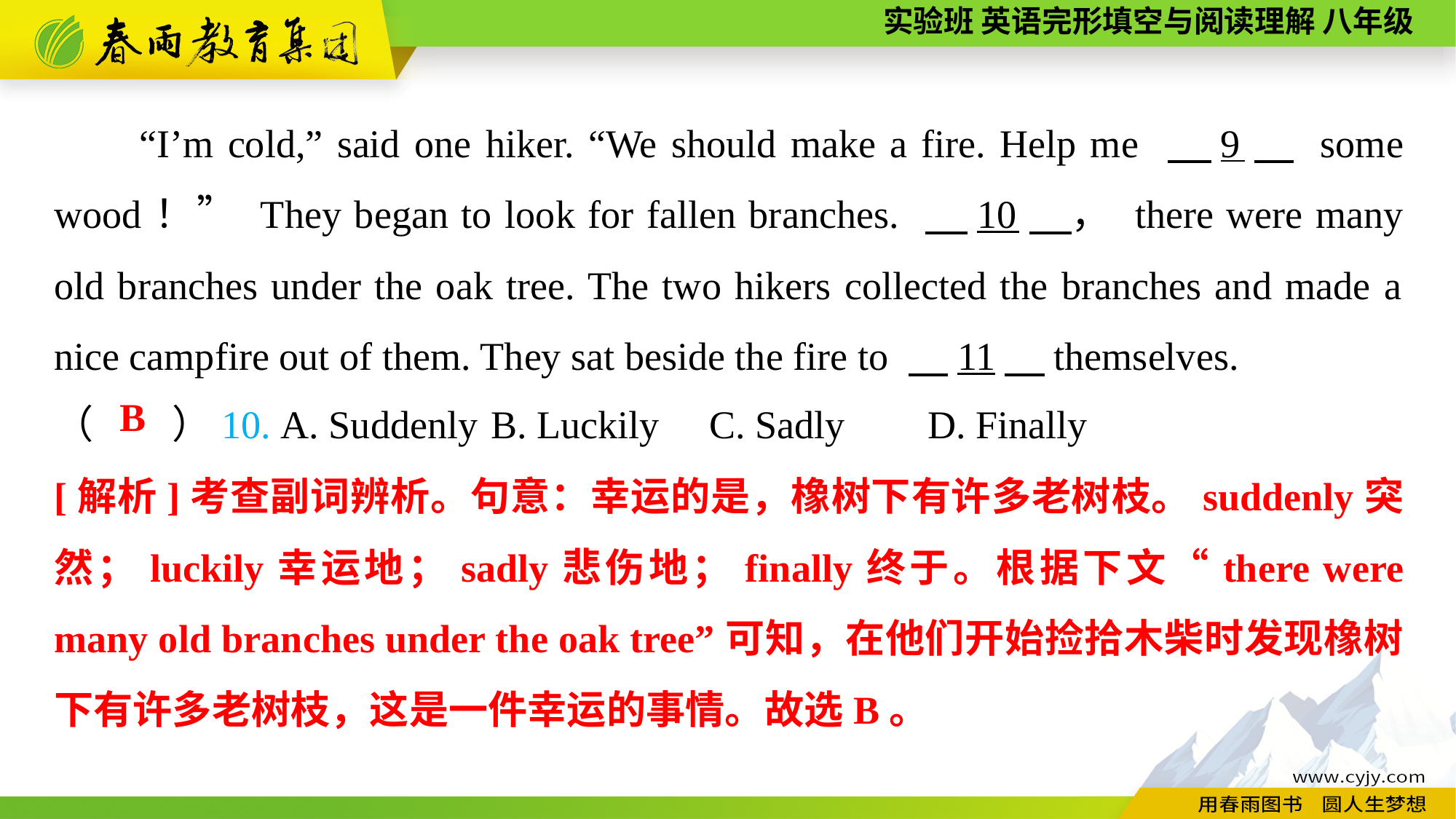

“I’m cold,” said one hiker. “We should make a fire. Help me 　9　 some wood！” They began to look for fallen branches. 　10　， there were many old branches under the oak tree. The two hikers collected the branches and made a nice campfire out of them. They sat beside the fire to 　11，themselves.
（　　）10. A. Suddenly	B. Luckily	C. Sadly	D. Finally
B
[解析]考查副词辨析。句意：幸运的是，橡树下有许多老树枝。suddenly突然；luckily幸运地；sadly悲伤地；finally终于。根据下文“there were many old branches under the oak tree”可知，在他们开始捡拾木柴时发现橡树下有许多老树枝，这是一件幸运的事情。故选B。